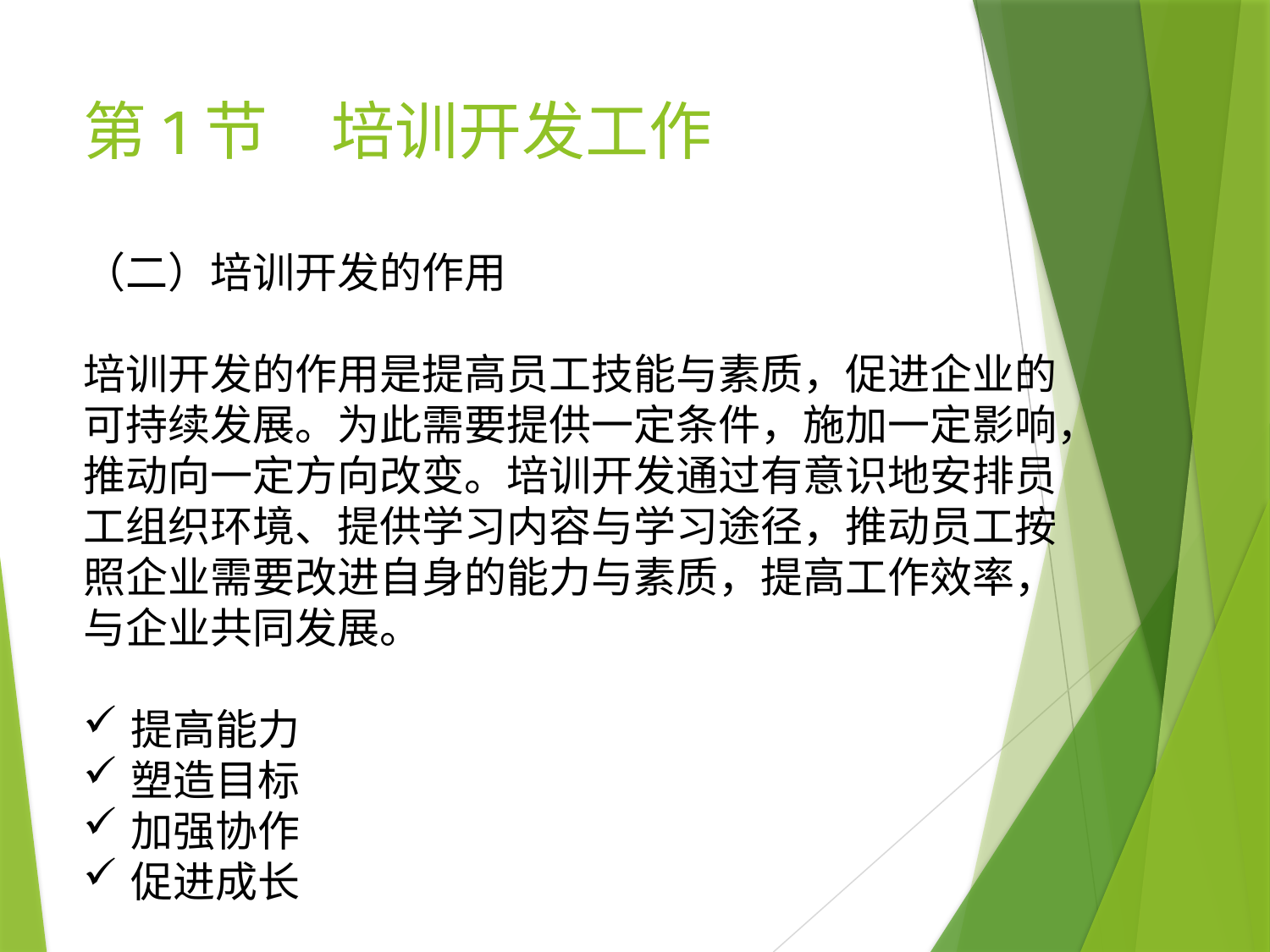

# 第1节　培训开发工作
（二）培训开发的作用

培训开发的作用是提高员工技能与素质，促进企业的可持续发展。为此需要提供一定条件，施加一定影响，推动向一定方向改变。培训开发通过有意识地安排员工组织环境、提供学习内容与学习途径，推动员工按照企业需要改进自身的能力与素质，提高工作效率，与企业共同发展。

提高能力
塑造目标
加强协作
促进成长